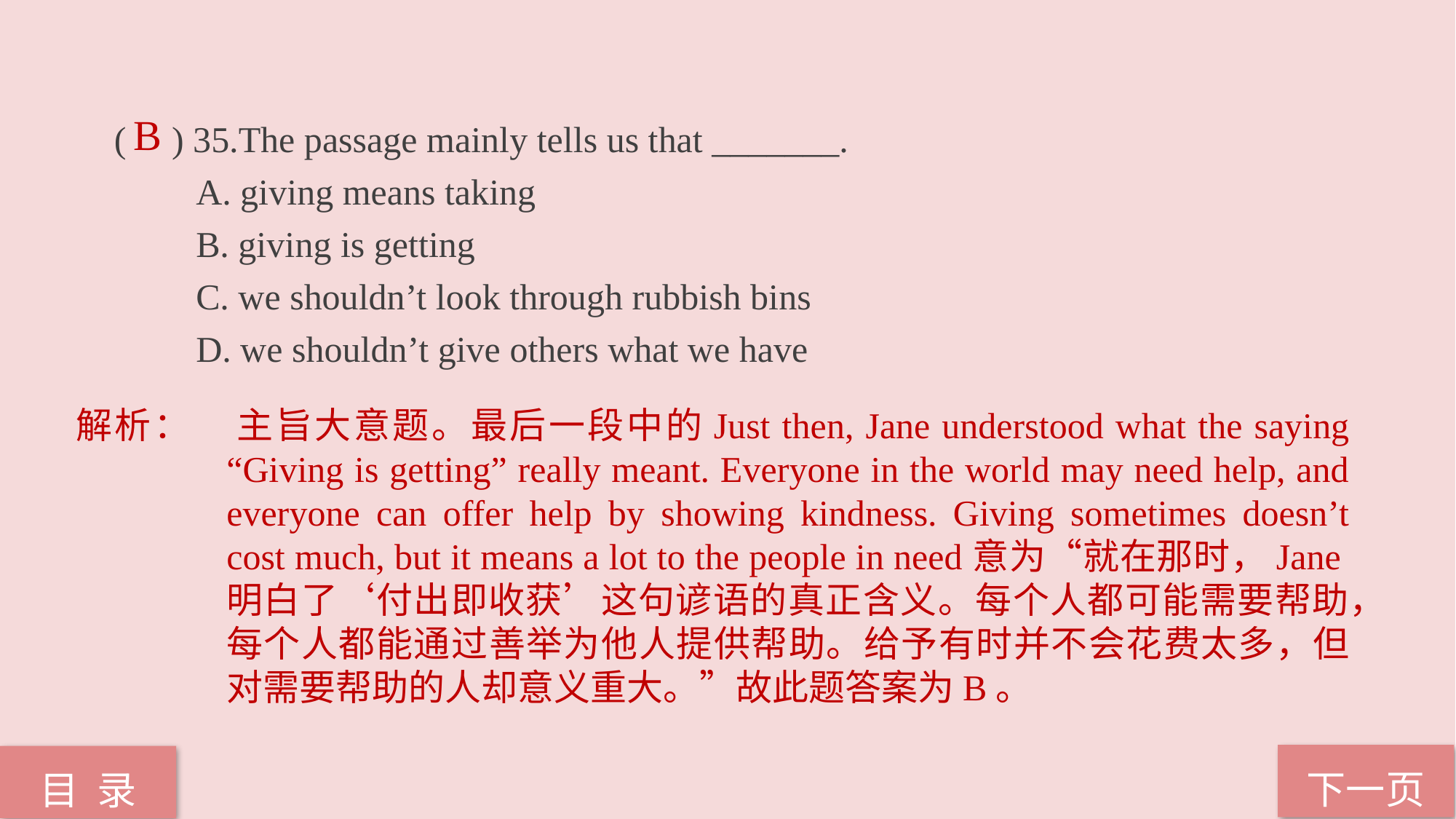

B
(     ) 35.The passage mainly tells us that _______.
         A. giving means taking
         B. giving is getting
         C. we shouldn’t look through rubbish bins
         D. we shouldn’t give others what we have
解析：	主旨大意题。最后一段中的Just then, Jane understood what the saying “Giving is getting” really meant. Everyone in the world may need help, and everyone can offer help by showing kindness. Giving sometimes doesn’t cost much, but it means a lot to the people in need意为“就在那时，Jane明白了‘付出即收获’这句谚语的真正含义。每个人都可能需要帮助，每个人都能通过善举为他人提供帮助。给予有时并不会花费太多，但对需要帮助的人却意义重大。”故此题答案为B。